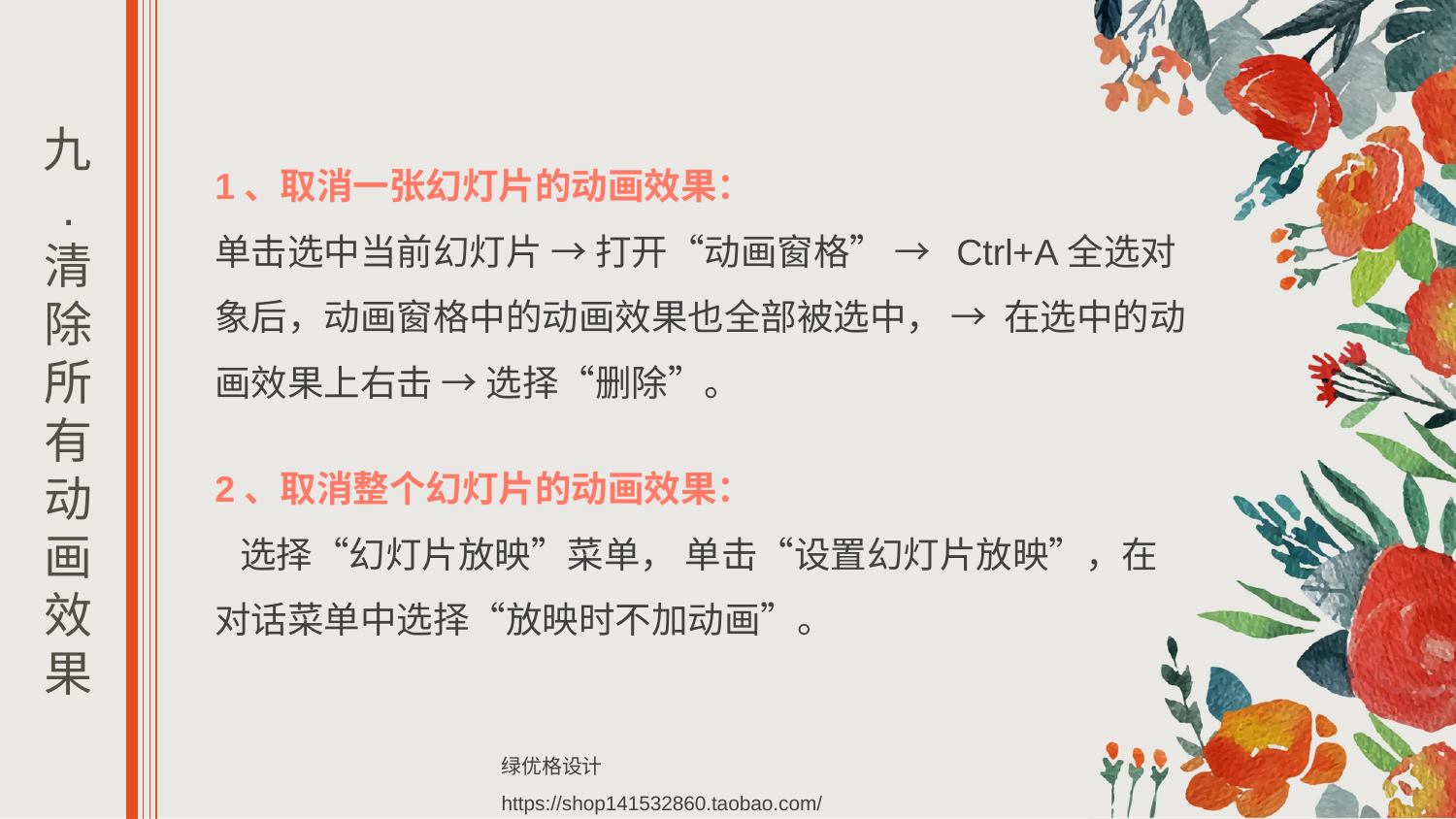

九.
清除所有动画效果
1、取消一张幻灯片的动画效果：
单击选中当前幻灯片 → 打开“动画窗格” →  Ctrl+A全选对象后，动画窗格中的动画效果也全部被选中， →  在选中的动画效果上右击 → 选择“删除”。
2、取消整个幻灯片的动画效果：
  选择“幻灯片放映”菜单， 单击“设置幻灯片放映”，在对话菜单中选择“放映时不加动画”。